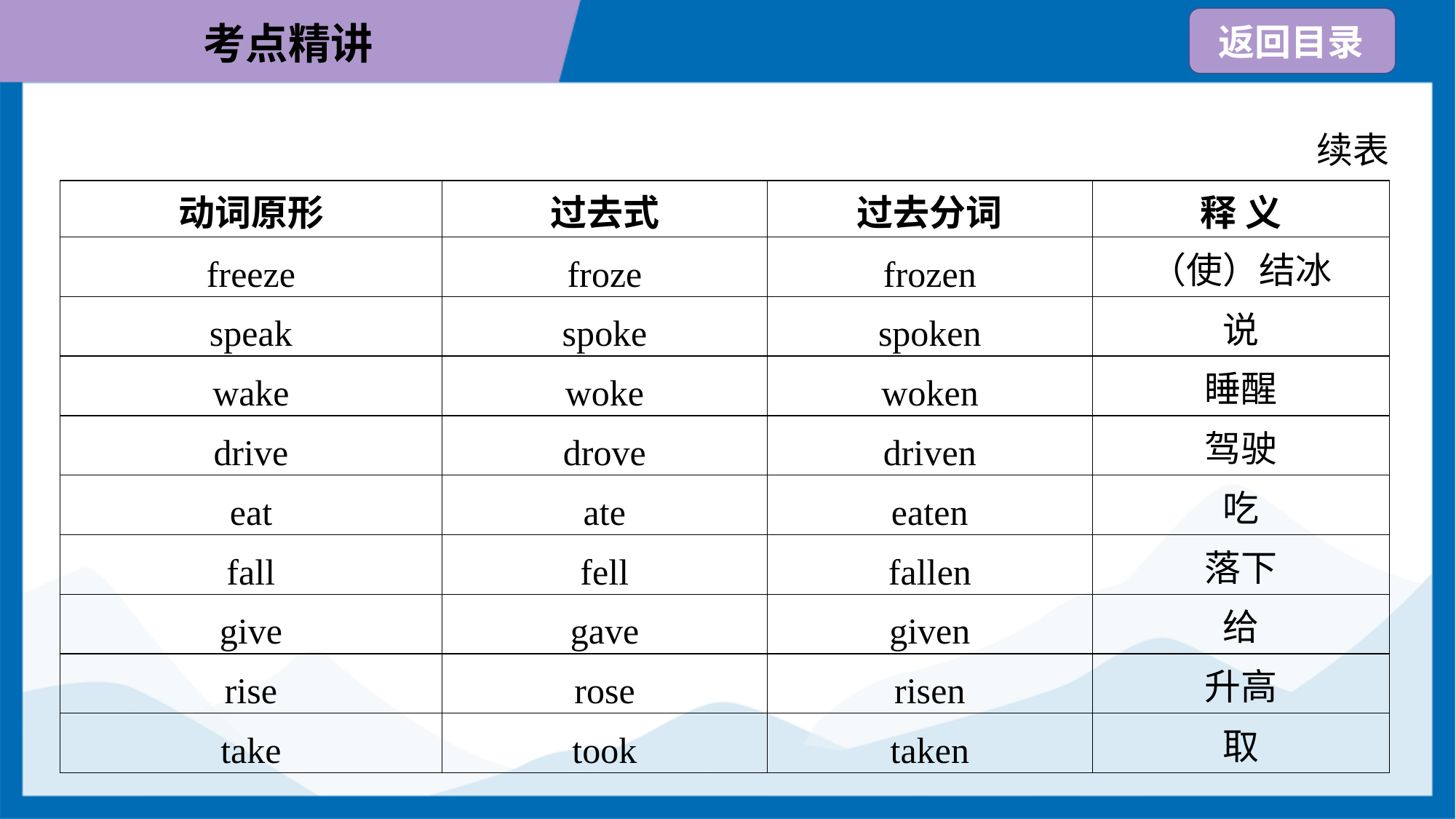

续表
| 动词原形 | 过去式 | 过去分词 | 释 义 |
| --- | --- | --- | --- |
| freeze | froze | frozen | （使）结冰 |
| speak | spoke | spoken | 说 |
| wake | woke | woken | 睡醒 |
| drive | drove | driven | 驾驶 |
| eat | ate | eaten | 吃 |
| fall | fell | fallen | 落下 |
| give | gave | given | 给 |
| rise | rose | risen | 升高 |
| take | took | taken | 取 |